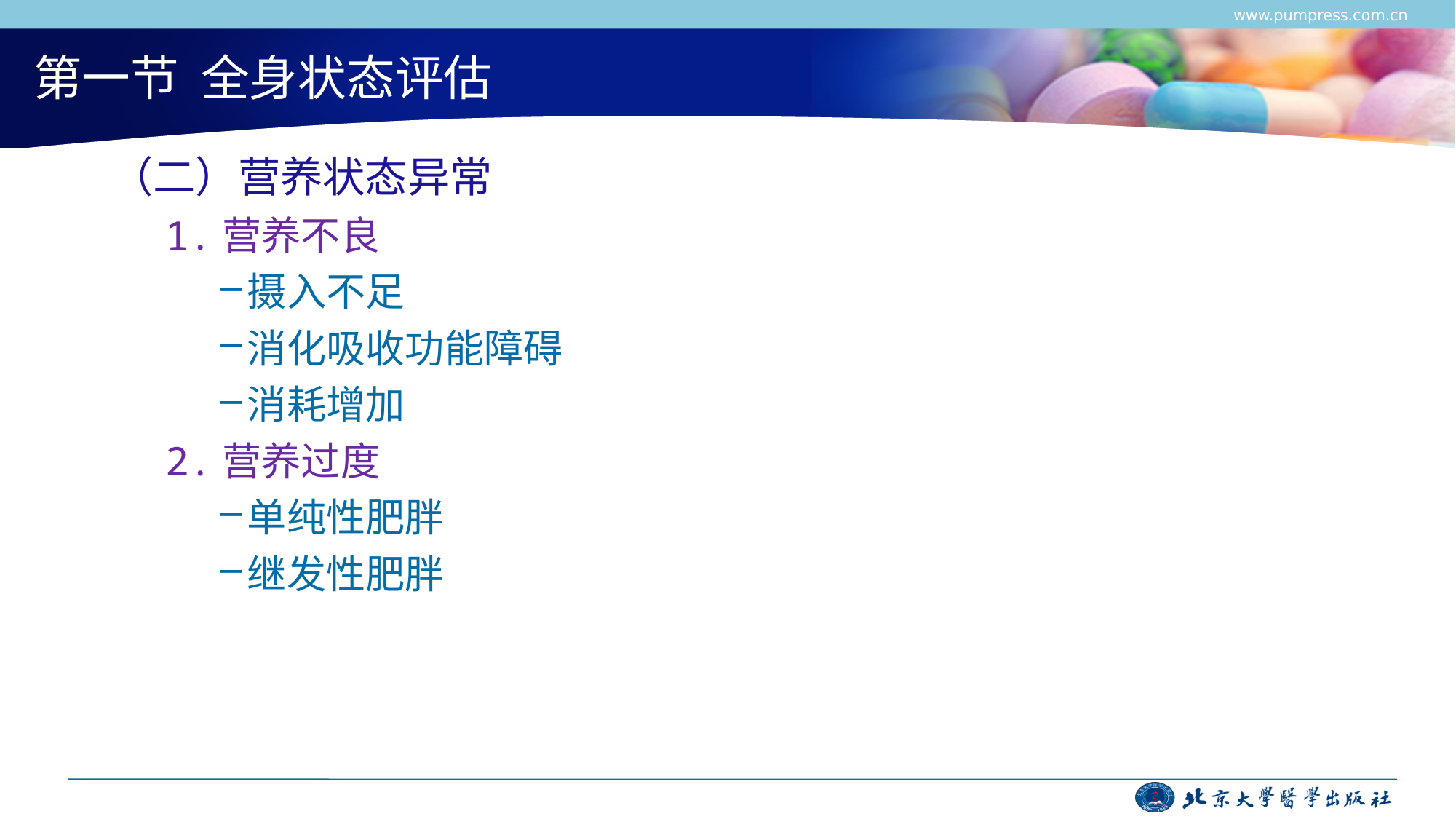

www.pumpress.com.cn
# 第一节  全身状态评估
（二）营养状态异常
1.营养不良
摄入不足
消化吸收功能障碍
消耗增加
2.营养过度
单纯性肥胖
继发性肥胖